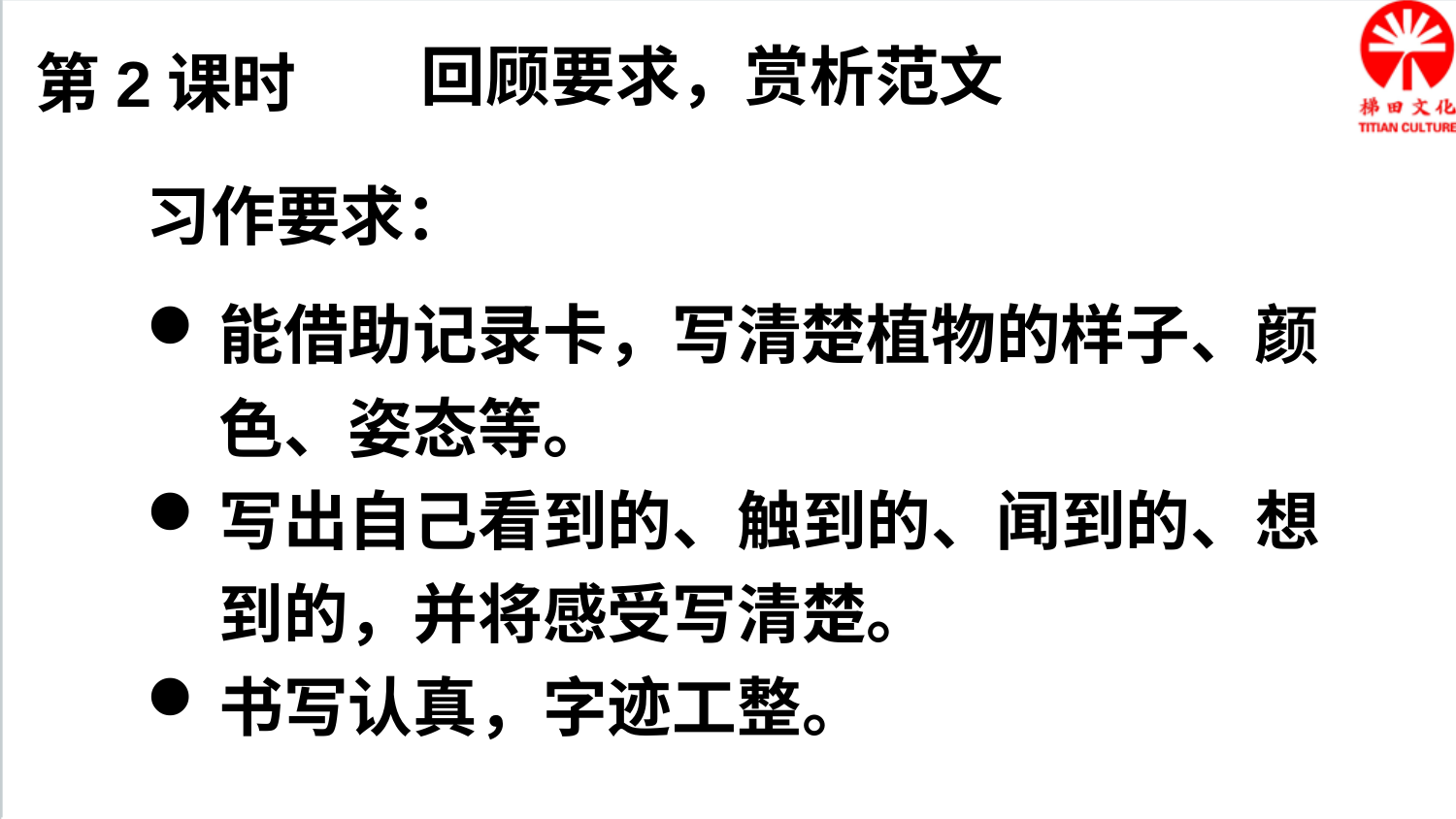

第2课时
回顾要求，赏析范文
习作要求：
能借助记录卡，写清楚植物的样子、颜色、姿态等。
写出自己看到的、触到的、闻到的、想到的，并将感受写清楚。
书写认真，字迹工整。